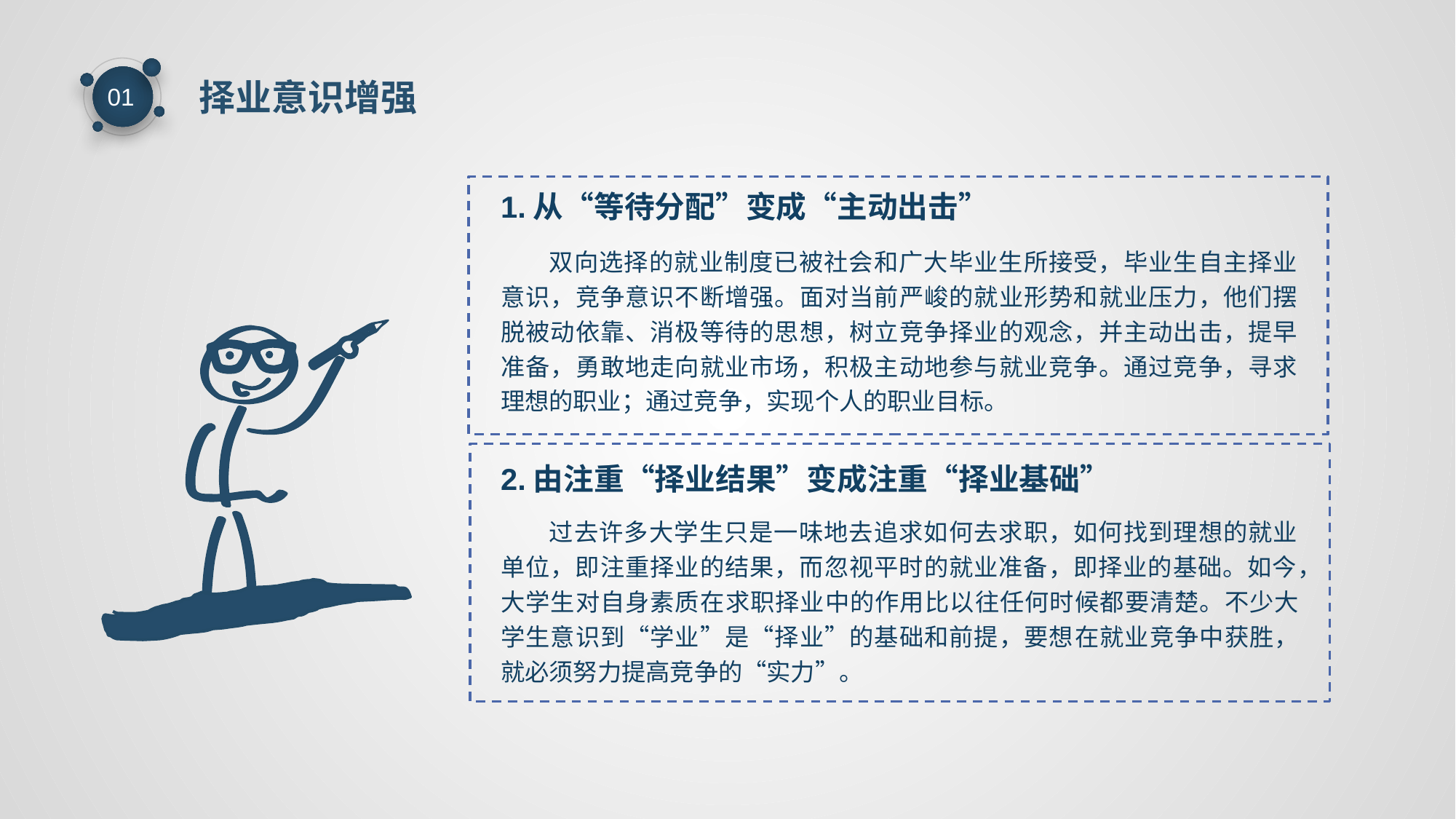

择业意识增强
01

1.从“等待分配”变成“主动出击”
双向选择的就业制度已被社会和广大毕业生所接受，毕业生自主择业意识，竞争意识不断增强。面对当前严峻的就业形势和就业压力，他们摆脱被动依靠、消极等待的思想，树立竞争择业的观念，并主动出击，提早准备，勇敢地走向就业市场，积极主动地参与就业竞争。通过竞争，寻求理想的职业；通过竞争，实现个人的职业目标。

2.由注重“择业结果”变成注重“择业基础”
过去许多大学生只是一味地去追求如何去求职，如何找到理想的就业单位，即注重择业的结果，而忽视平时的就业准备，即择业的基础。如今，大学生对自身素质在求职择业中的作用比以往任何时候都要清楚。不少大学生意识到“学业”是“择业”的基础和前提，要想在就业竞争中获胜，就必须努力提高竞争的“实力”。